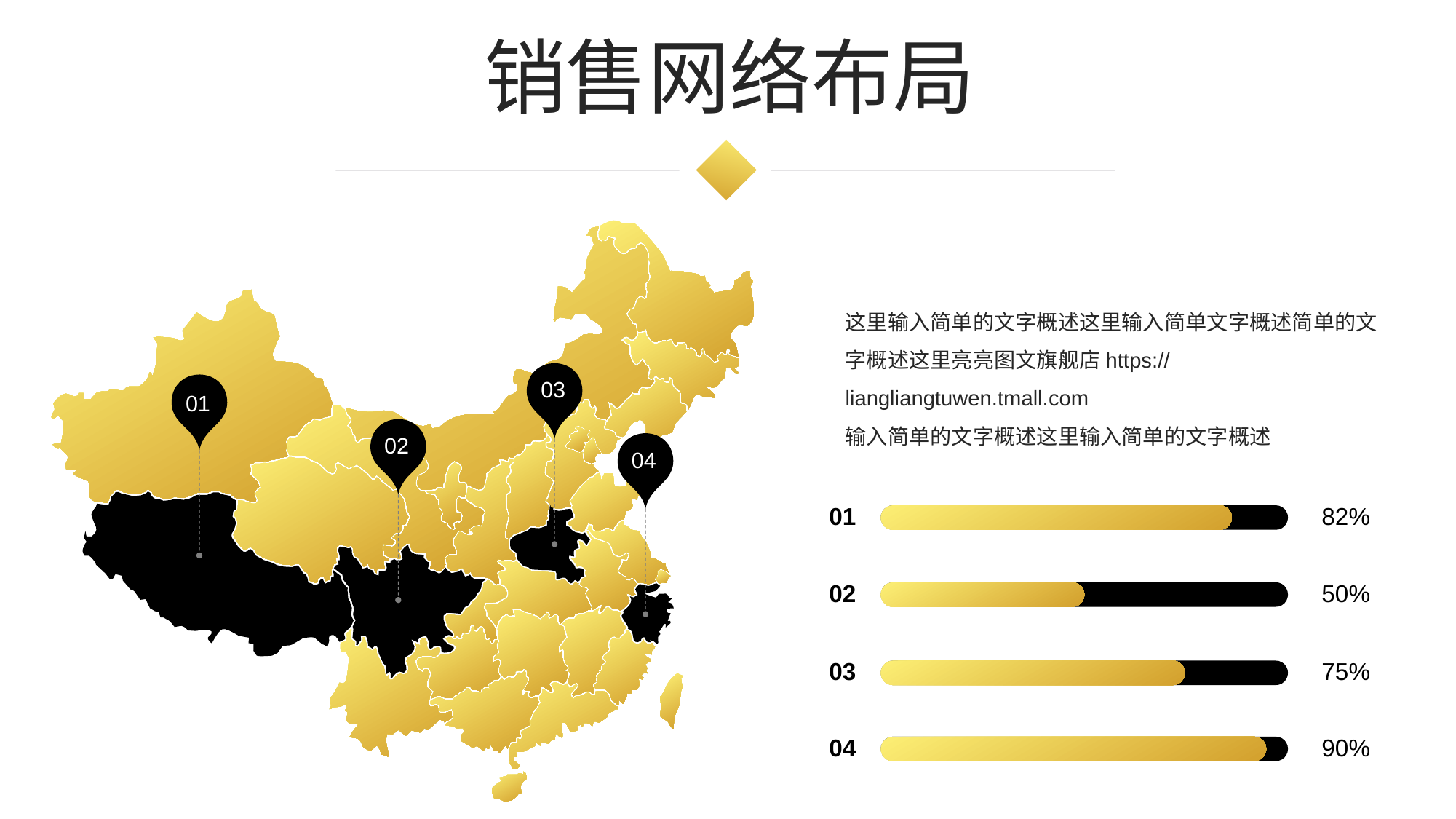

销售网络布局

这里输入简单的文字概述这里输入简单文字概述简单的文字概述这里亮亮图文旗舰店https://liangliangtuwen.tmall.com
输入简单的文字概述这里输入简单的文字概述

03

01

02

04
01
82%

02
50%

03
75%

04
90%